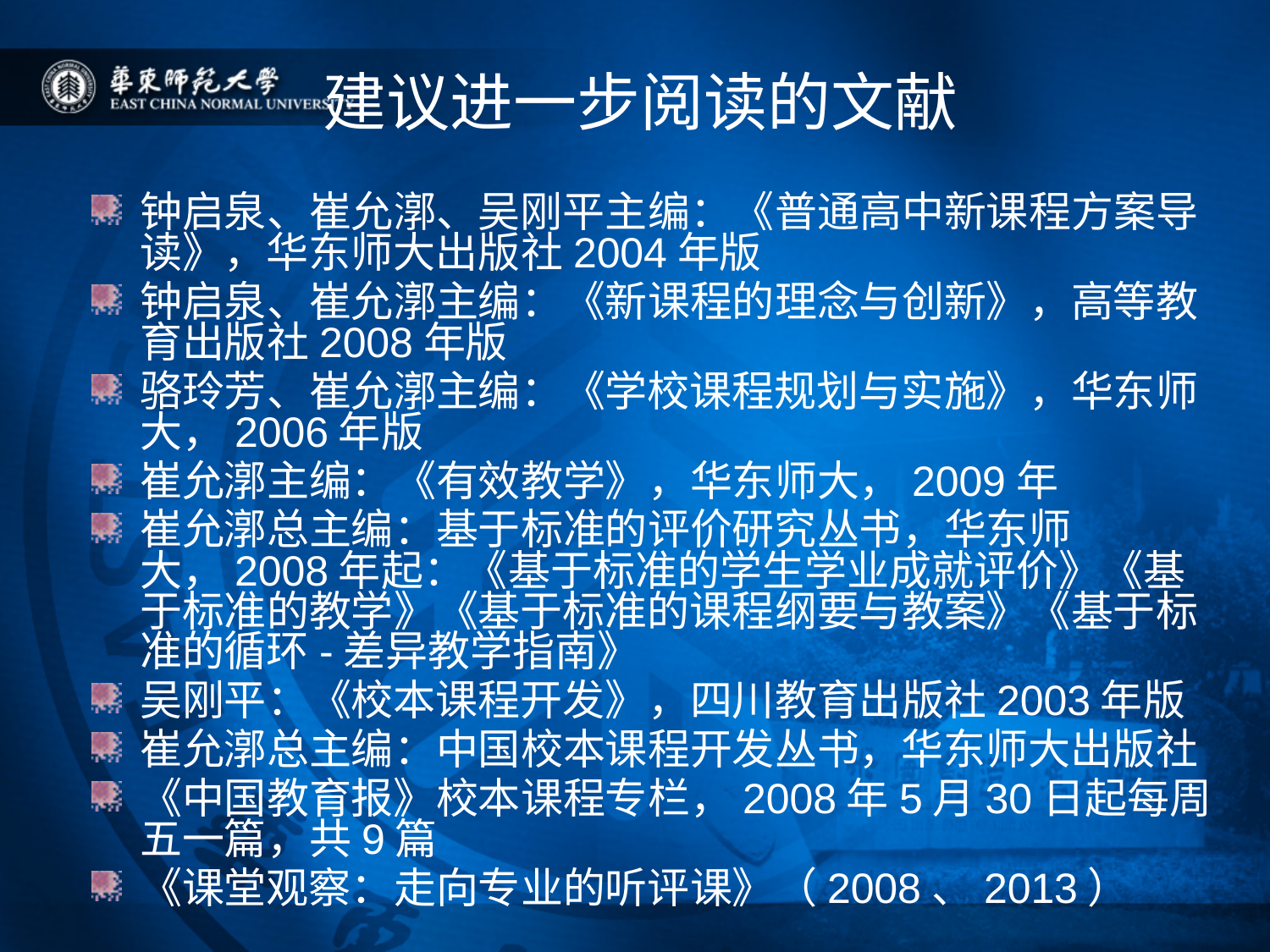

# 建议进一步阅读的文献
钟启泉、崔允漷、吴刚平主编：《普通高中新课程方案导读》，华东师大出版社2004年版
钟启泉、崔允漷主编：《新课程的理念与创新》，高等教育出版社2008年版
骆玲芳、崔允漷主编：《学校课程规划与实施》，华东师大，2006年版
崔允漷主编：《有效教学》，华东师大，2009年
崔允漷总主编：基于标准的评价研究丛书，华东师大，2008年起：《基于标准的学生学业成就评价》《基于标准的教学》《基于标准的课程纲要与教案》《基于标准的循环-差异教学指南》
吴刚平：《校本课程开发》，四川教育出版社2003年版
崔允漷总主编：中国校本课程开发丛书，华东师大出版社
《中国教育报》校本课程专栏，2008年5月30日起每周五一篇，共9篇
《课堂观察：走向专业的听评课》（2008、2013）